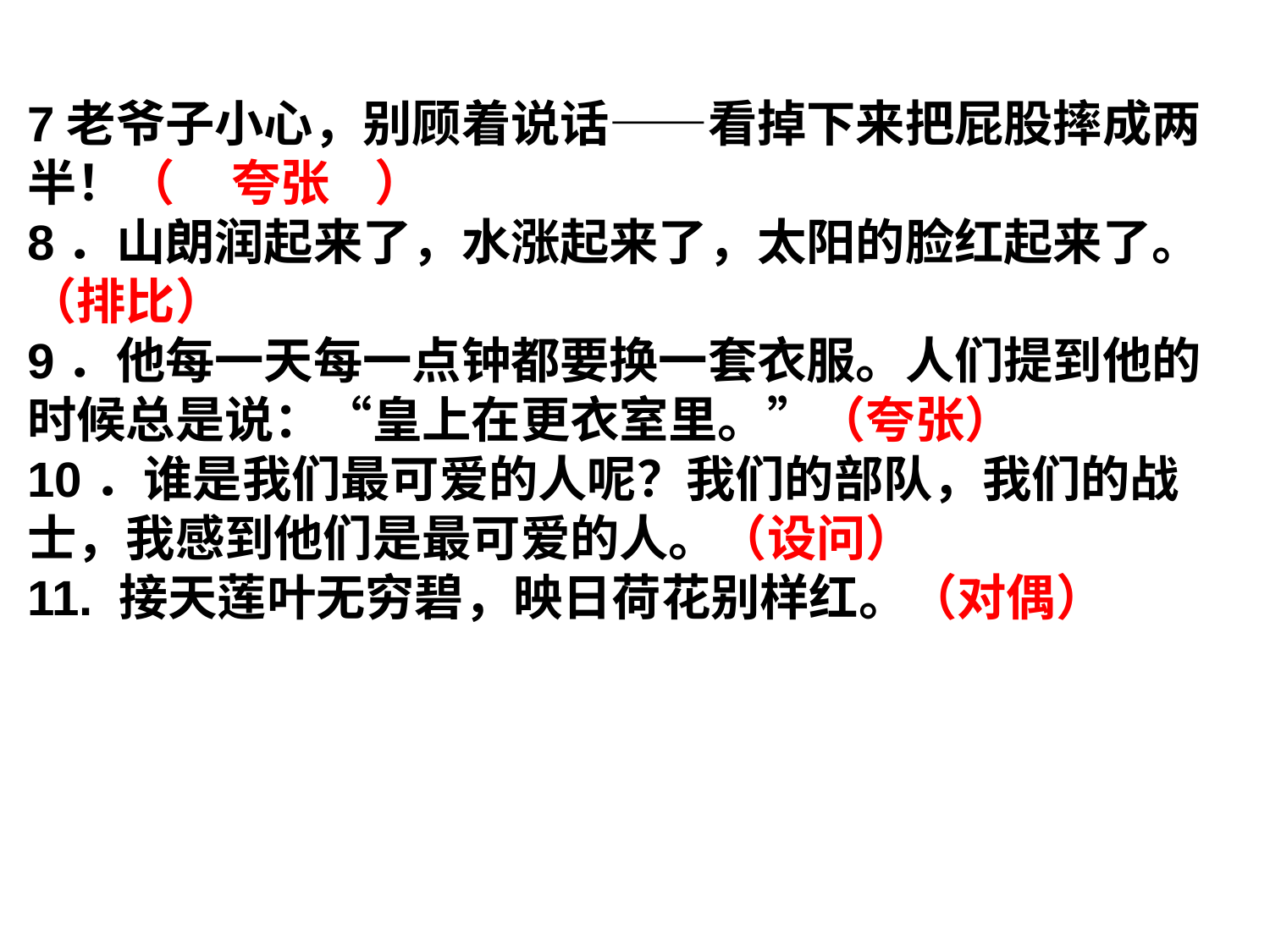

7老爷子小心，别顾着说话——看掉下来把屁股摔成两半！（     夸张    ）
8．山朗润起来了，水涨起来了，太阳的脸红起来了。（排比）
9．他每一天每一点钟都要换一套衣服。人们提到他的时候总是说：“皇上在更衣室里。”（夸张）
10．谁是我们最可爱的人呢？我们的部队，我们的战士，我感到他们是最可爱的人。（设问）
11. 接天莲叶无穷碧，映日荷花别样红。（对偶）